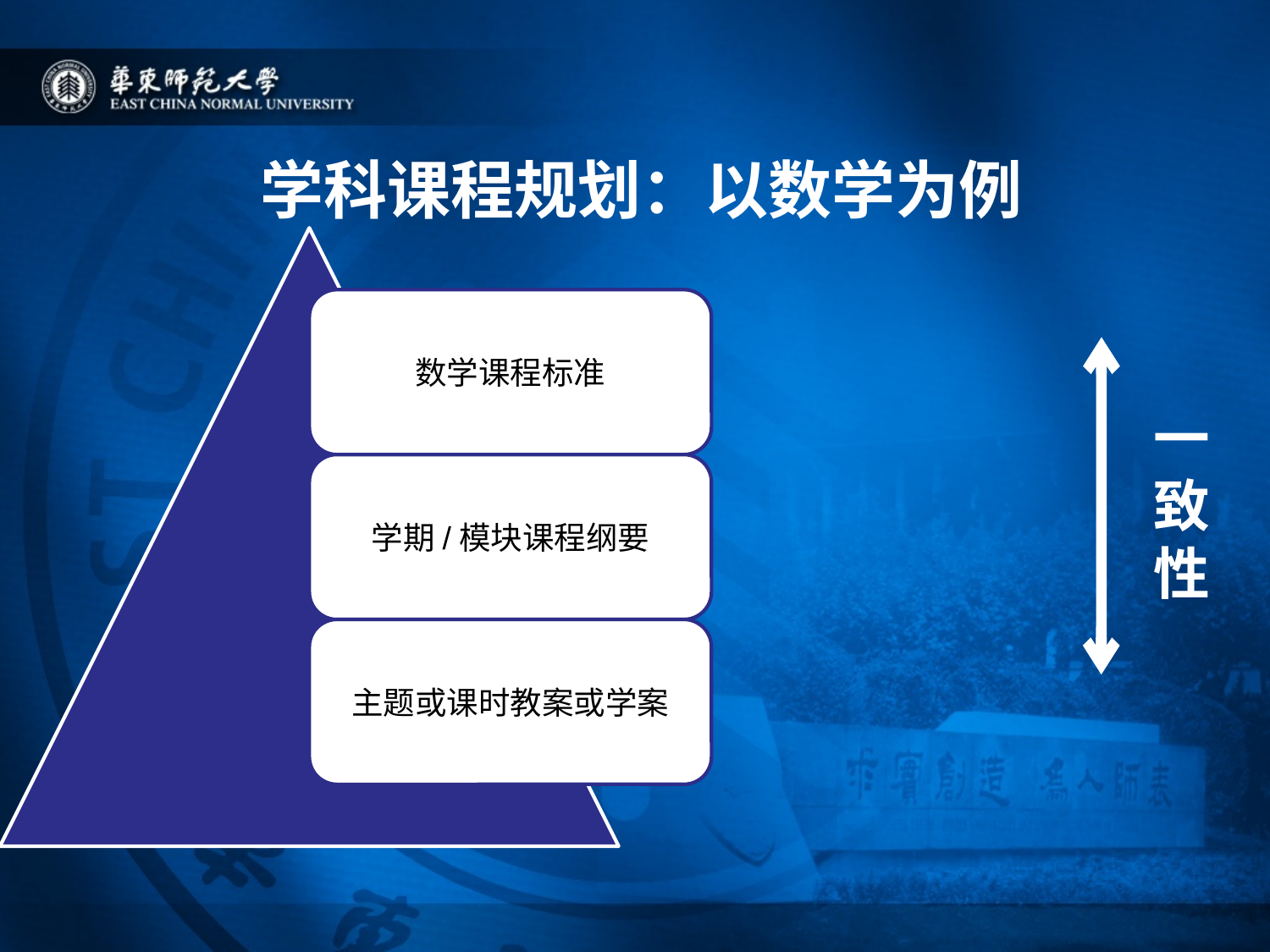

# 学科课程规划：以数学为例
数学课程标准
学期/模块课程纲要
主题或课时教案或学案
一
致
性